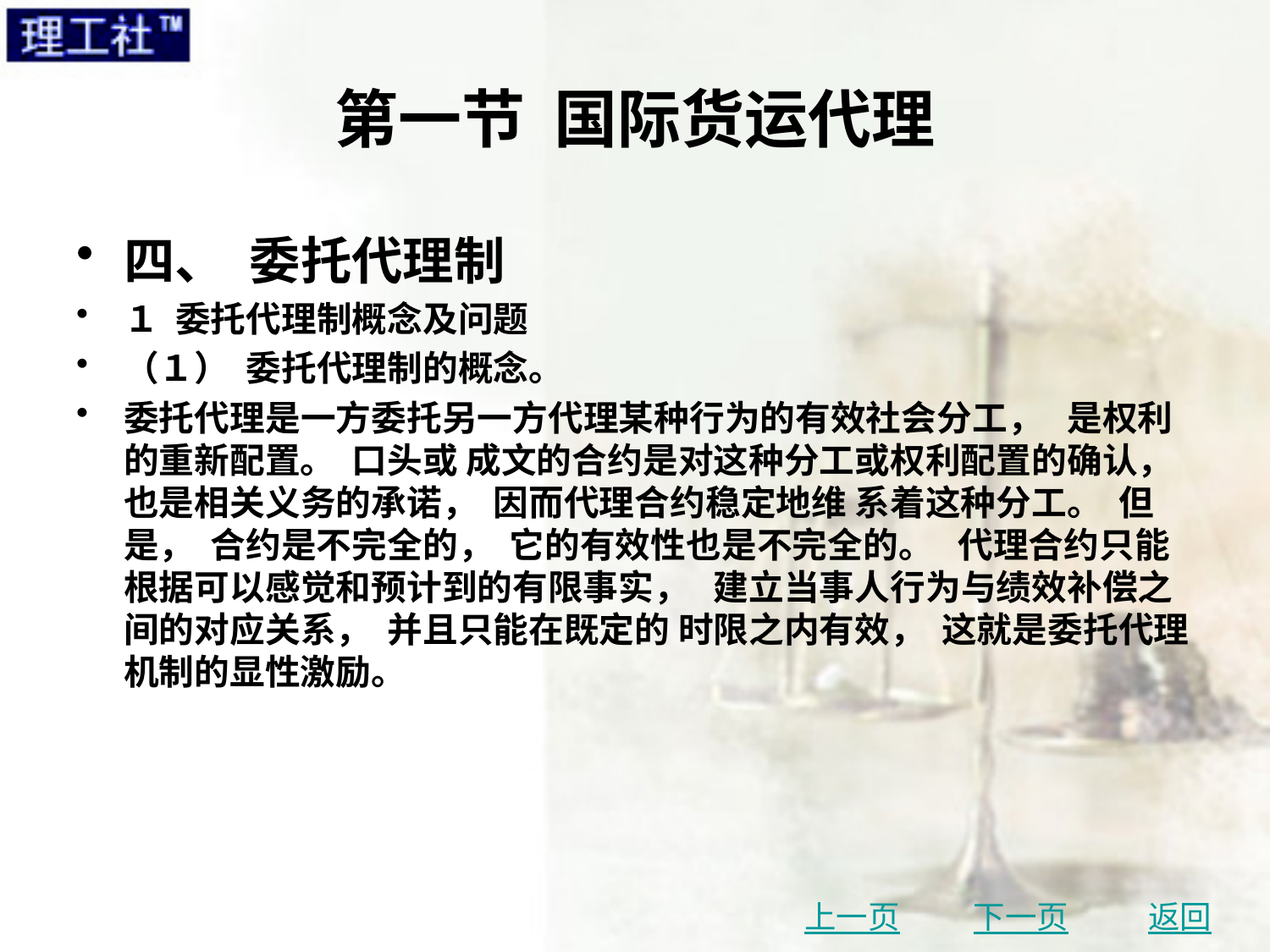

# 第一节  国际货运代理
四、  委托代理制
１  委托代理制概念及问题
（１）  委托代理制的概念。
委托代理是一方委托另一方代理某种行为的有效社会分工，   是权利的重新配置。  口头或 成文的合约是对这种分工或权利配置的确认，  也是相关义务的承诺，  因而代理合约稳定地维 系着这种分工。  但是，  合约是不完全的，  它的有效性也是不完全的。   代理合约只能根据可以感觉和预计到的有限事实，   建立当事人行为与绩效补偿之间的对应关系，  并且只能在既定的 时限之内有效，  这就是委托代理机制的显性激励。

上一页
下一页
返回